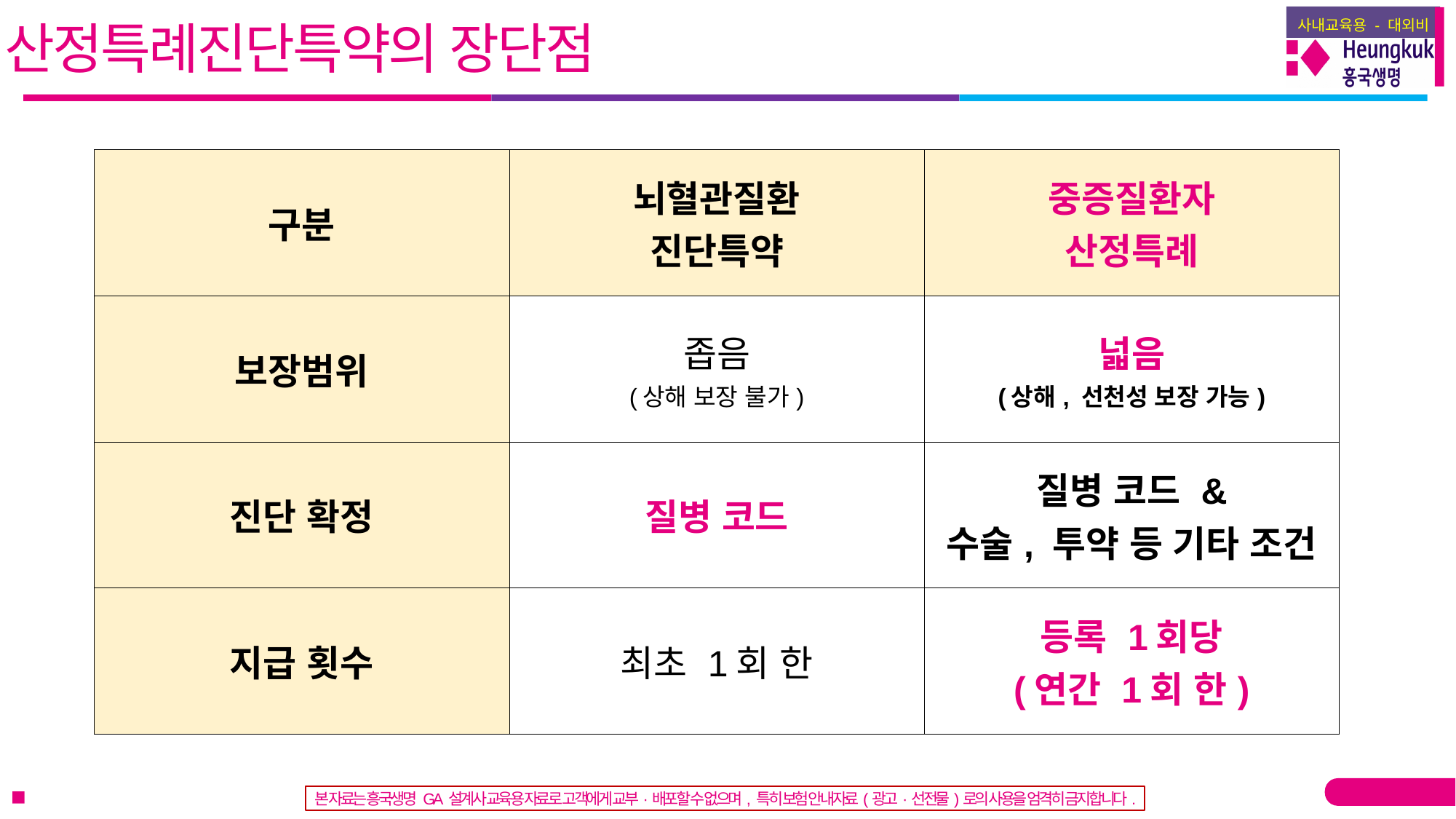

산정특례진단특약의 장단점
| 구분 | 뇌혈관질환 진단특약 | 중증질환자 산정특례 |
| --- | --- | --- |
| 보장범위 | 좁음 (상해 보장 불가) | 넓음 (상해, 선천성 보장 가능) |
| 진단 확정 | 질병 코드 | 질병 코드 & 수술, 투약 등 기타 조건 |
| 지급 횟수 | 최초 1회 한 | 등록 1회당 (연간 1회 한) |